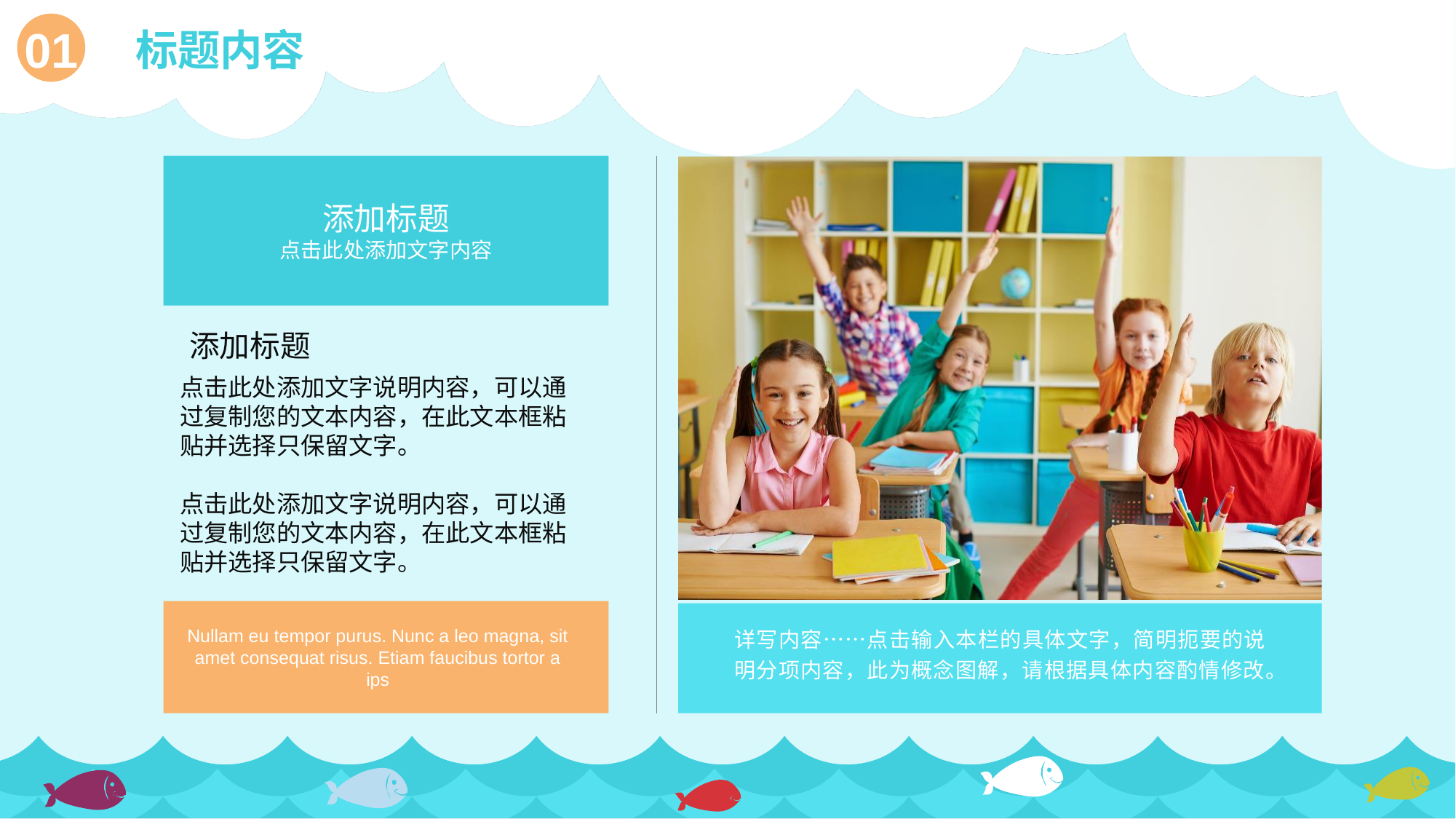

添加标题
点击此处添加文字内容
添加标题
点击此处添加文字说明内容，可以通过复制您的文本内容，在此文本框粘贴并选择只保留文字。

点击此处添加文字说明内容，可以通过复制您的文本内容，在此文本框粘贴并选择只保留文字。

Nullam eu tempor purus. Nunc a leo magna, sit amet consequat risus. Etiam faucibus tortor a ips

详写内容……点击输入本栏的具体文字，简明扼要的说明分项内容，此为概念图解，请根据具体内容酌情修改。